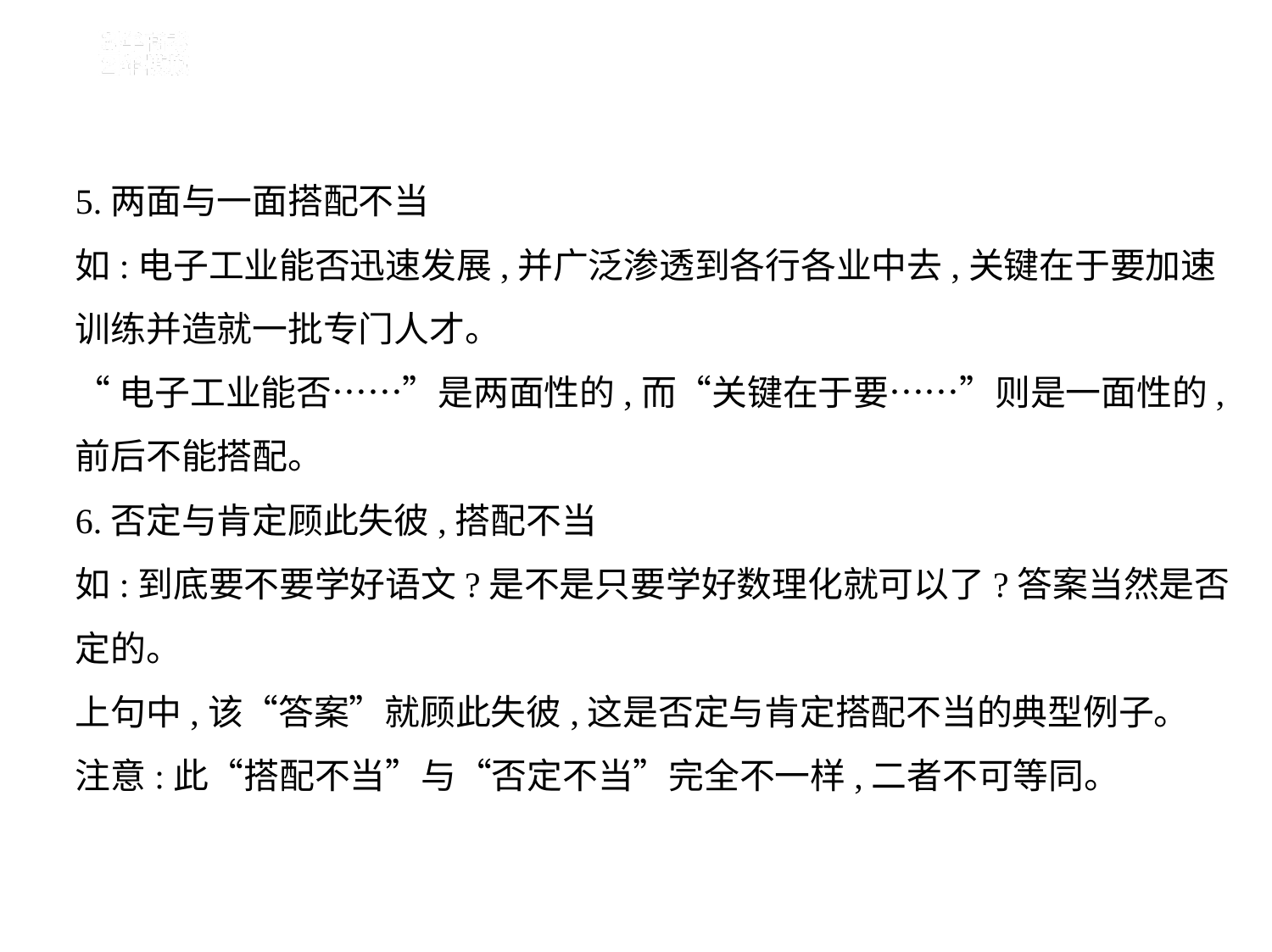

5.两面与一面搭配不当
如:电子工业能否迅速发展,并广泛渗透到各行各业中去,关键在于要加速
训练并造就一批专门人才。
“电子工业能否……”是两面性的,而“关键在于要……”则是一面性的,
前后不能搭配。
6.否定与肯定顾此失彼,搭配不当
如:到底要不要学好语文?是不是只要学好数理化就可以了?答案当然是否
定的。
上句中,该“答案”就顾此失彼,这是否定与肯定搭配不当的典型例子。
注意:此“搭配不当”与“否定不当”完全不一样,二者不可等同。